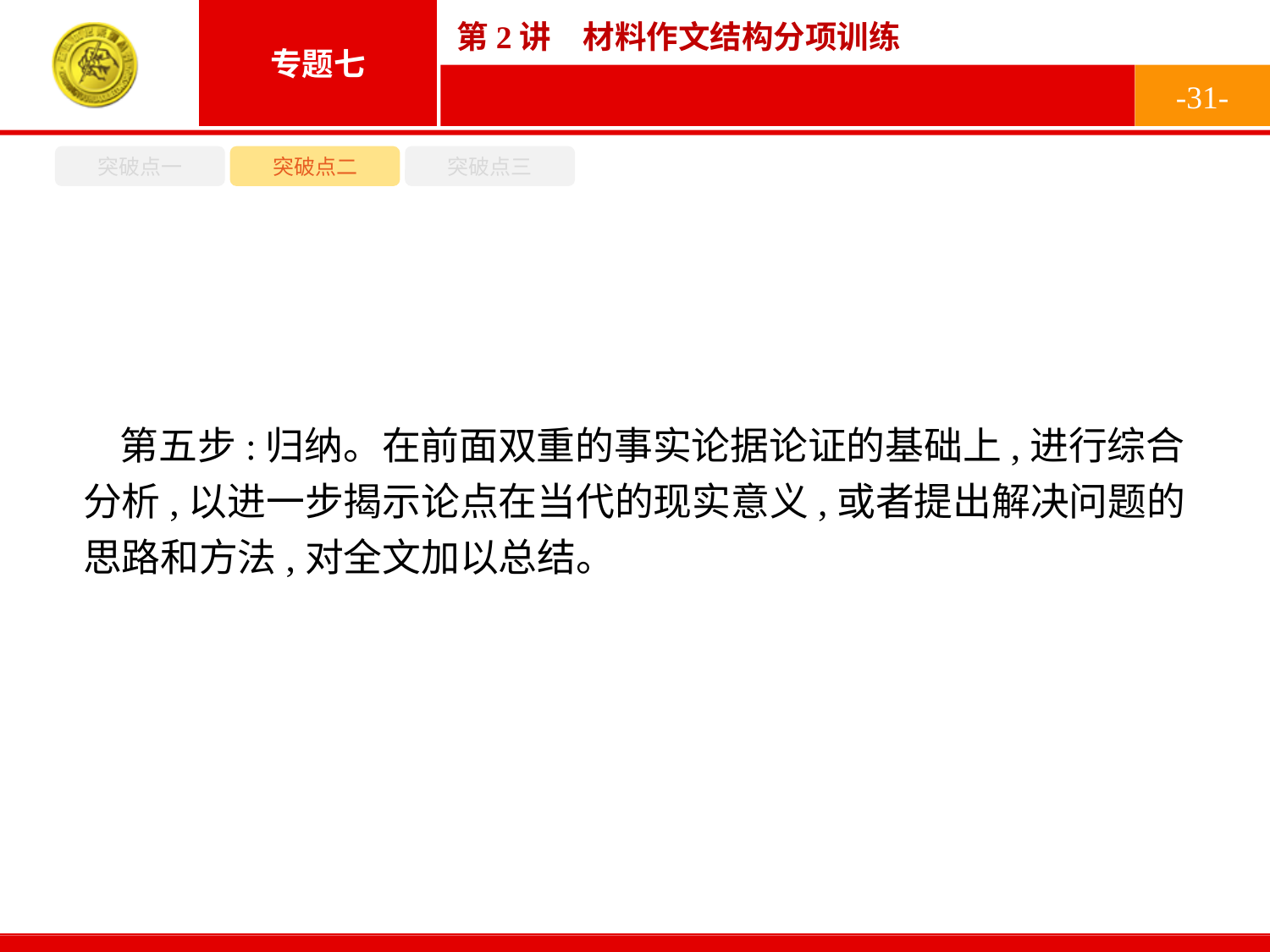

-31-
突破点一
突破点二
突破点三
第五步:归纳。在前面双重的事实论据论证的基础上,进行综合分析,以进一步揭示论点在当代的现实意义,或者提出解决问题的思路和方法,对全文加以总结。